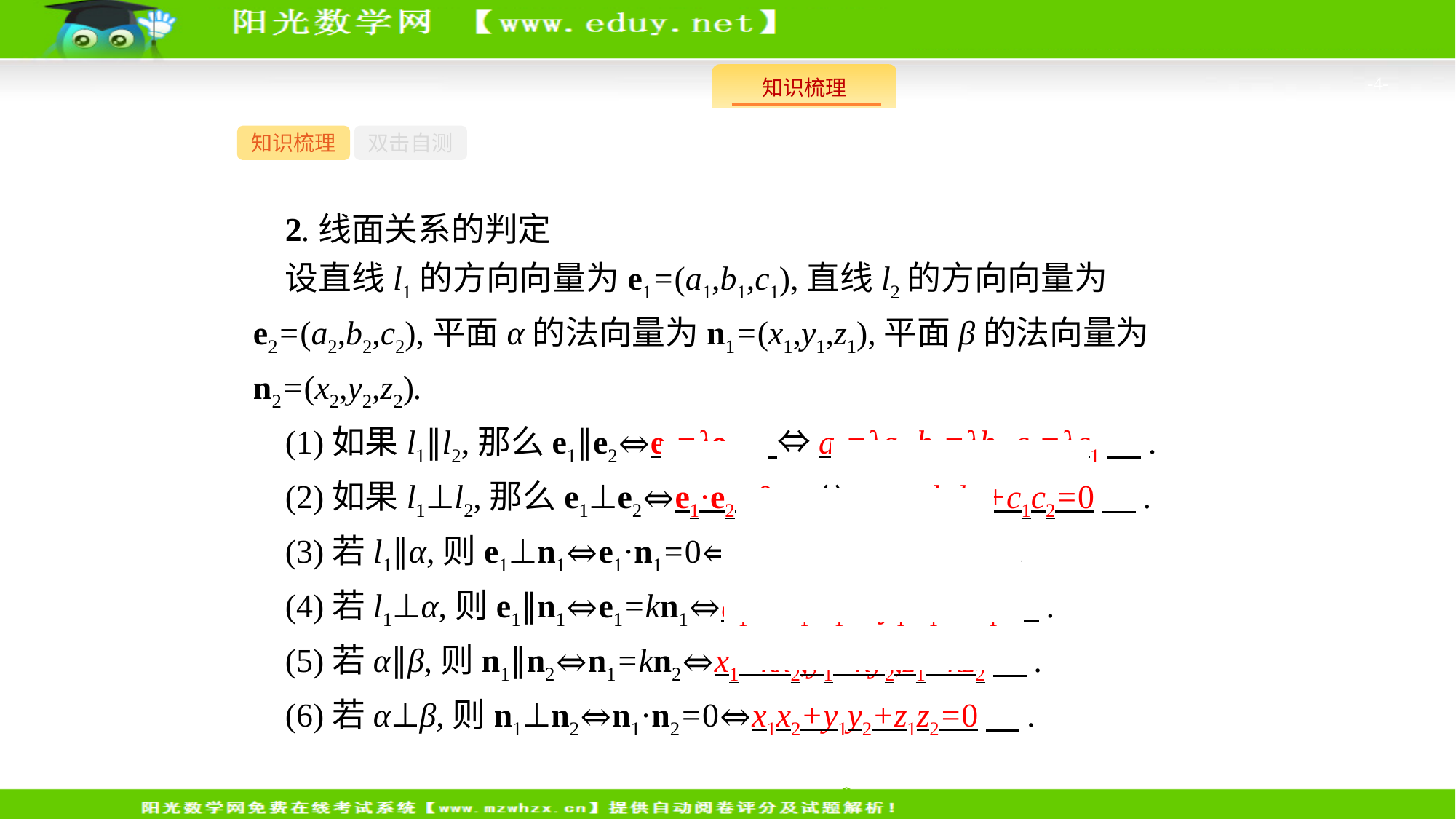

-4-
知识梳理
双击自测
2.线面关系的判定
设直线l1的方向向量为e1=(a1,b1,c1),直线l2的方向向量为e2=(a2,b2,c2),平面α的法向量为n1=(x1,y1,z1),平面β的法向量为n2=(x2,y2,z2).
(1)如果l1∥l2,那么e1∥e2⇔e2=λe1　⇔a2=λa1,b2=λb1,c2=λc1　.
(2)如果l1⊥l2,那么e1⊥e2⇔e1·e2=0　⇔a1a2+b1b2+c1c2=0　.
(3)若l1∥α,则e1⊥n1⇔e1·n1=0⇔a1x1+b1y1+c1z1=0　.
(4)若l1⊥α,则e1∥n1⇔e1=kn1⇔a1=kx1,b1=ky1,c1=kz1　.
(5)若α∥β,则n1∥n2⇔n1=kn2⇔x1=kx2,y1=ky2,z1=kz2　.
(6)若α⊥β,则n1⊥n2⇔n1·n2=0⇔x1x2+y1y2+z1z2=0　.